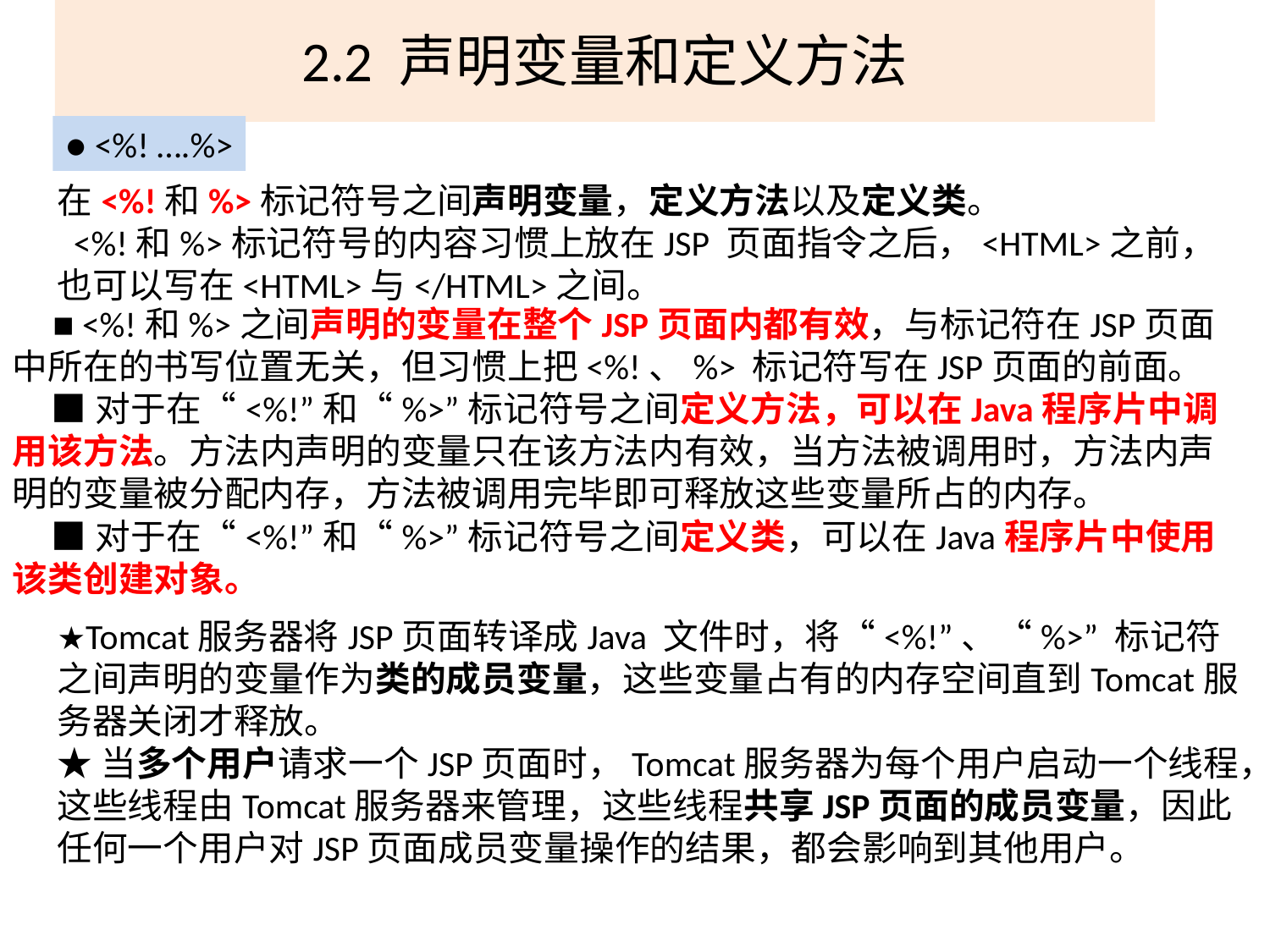

# 2.2 声明变量和定义方法
● <%! ….%>
在<%!和%>标记符号之间声明变量，定义方法以及定义类。
  <%!和%>标记符号的内容习惯上放在JSP 页面指令之后，<HTML>之前，也可以写在<HTML>与</HTML>之间。
     ■ <%!和%>之间声明的变量在整个JSP页面内都有效，与标记符在JSP页面中所在的书写位置无关，但习惯上把<%!、%> 标记符写在JSP页面的前面。
     ■对于在“<%!”和“%>”标记符号之间定义方法，可以在Java程序片中调用该方法。方法内声明的变量只在该方法内有效，当方法被调用时，方法内声明的变量被分配内存，方法被调用完毕即可释放这些变量所占的内存。
     ■对于在“<%!”和“%>”标记符号之间定义类，可以在Java程序片中使用该类创建对象。
★Tomcat服务器将JSP页面转译成Java 文件时，将“<%!”、“%>” 标记符之间声明的变量作为类的成员变量，这些变量占有的内存空间直到Tomcat服务器关闭才释放。
★当多个用户请求一个JSP页面时，Tomcat服务器为每个用户启动一个线程，这些线程由Tomcat服务器来管理，这些线程共享JSP页面的成员变量，因此任何一个用户对JSP页面成员变量操作的结果，都会影响到其他用户。